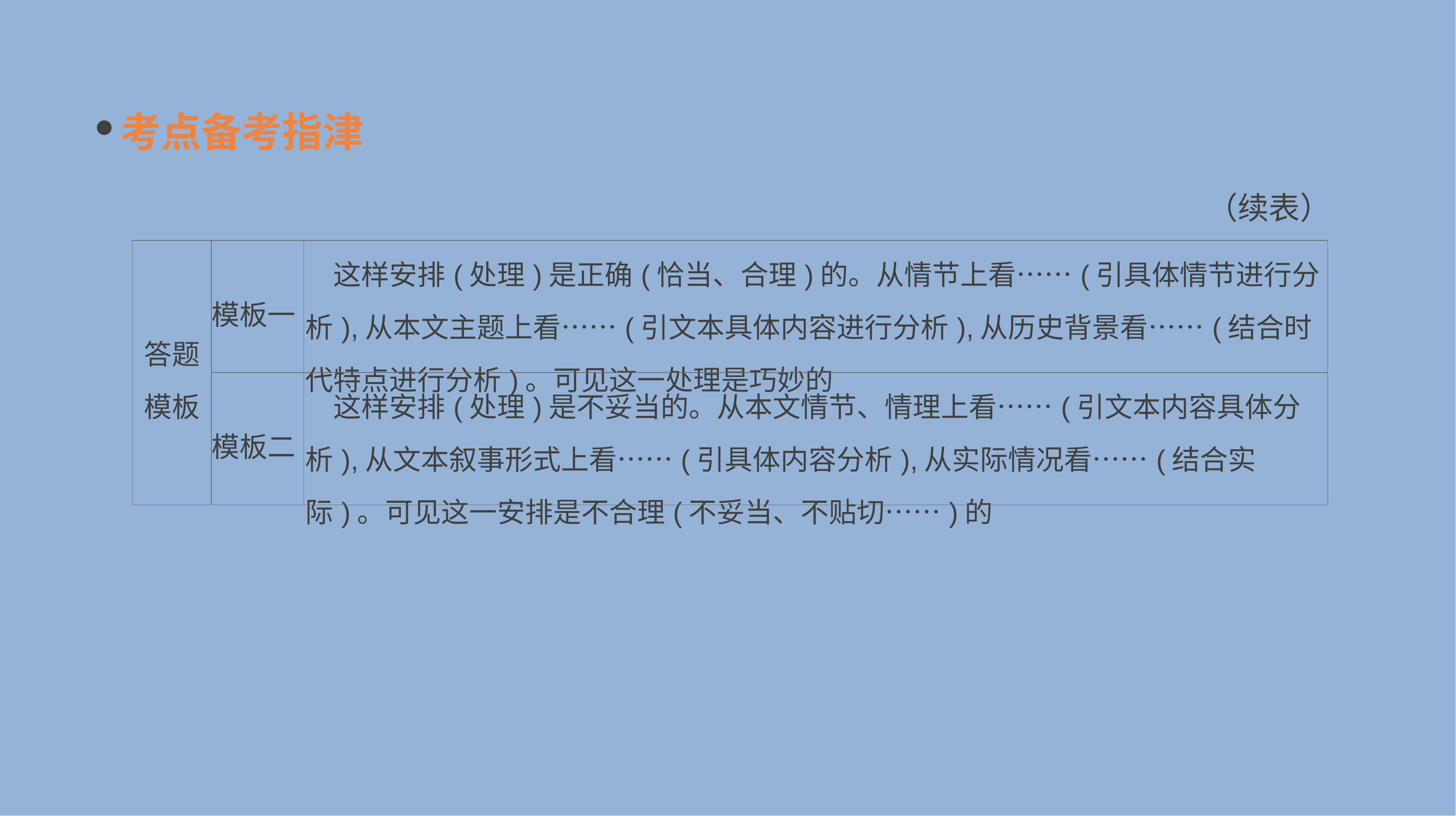

考点备考指津

（续表）
| 答题 模板 | 模板一 | 这样安排(处理)是正确(恰当、合理)的。从情节上看……(引具体情节进行分析),从本文主题上看……(引文本具体内容进行分析),从历史背景看……(结合时代特点进行分析)。可见这一处理是巧妙的 |
| --- | --- | --- |
|  | 模板二 | 这样安排(处理)是不妥当的。从本文情节、情理上看……(引文本内容具体分析),从文本叙事形式上看……(引具体内容分析),从实际情况看……(结合实际)。可见这一安排是不合理(不妥当、不贴切……)的 |